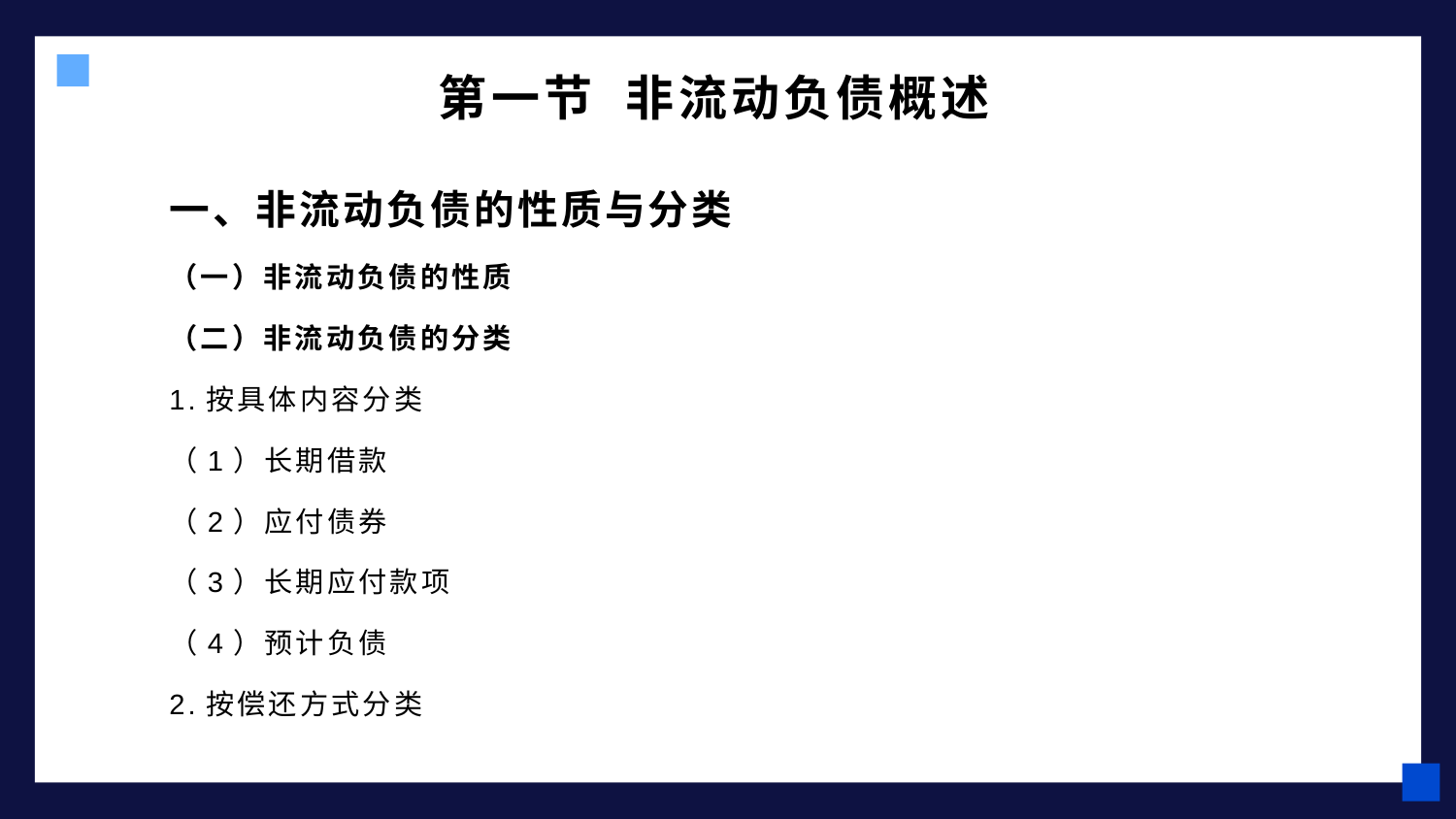

# 第一节  非流动负债概述
一、非流动负债的性质与分类
（一）非流动负债的性质
（二）非流动负债的分类
1.按具体内容分类
（1）长期借款
（2）应付债券
（3）长期应付款项
（4）预计负债
2.按偿还方式分类